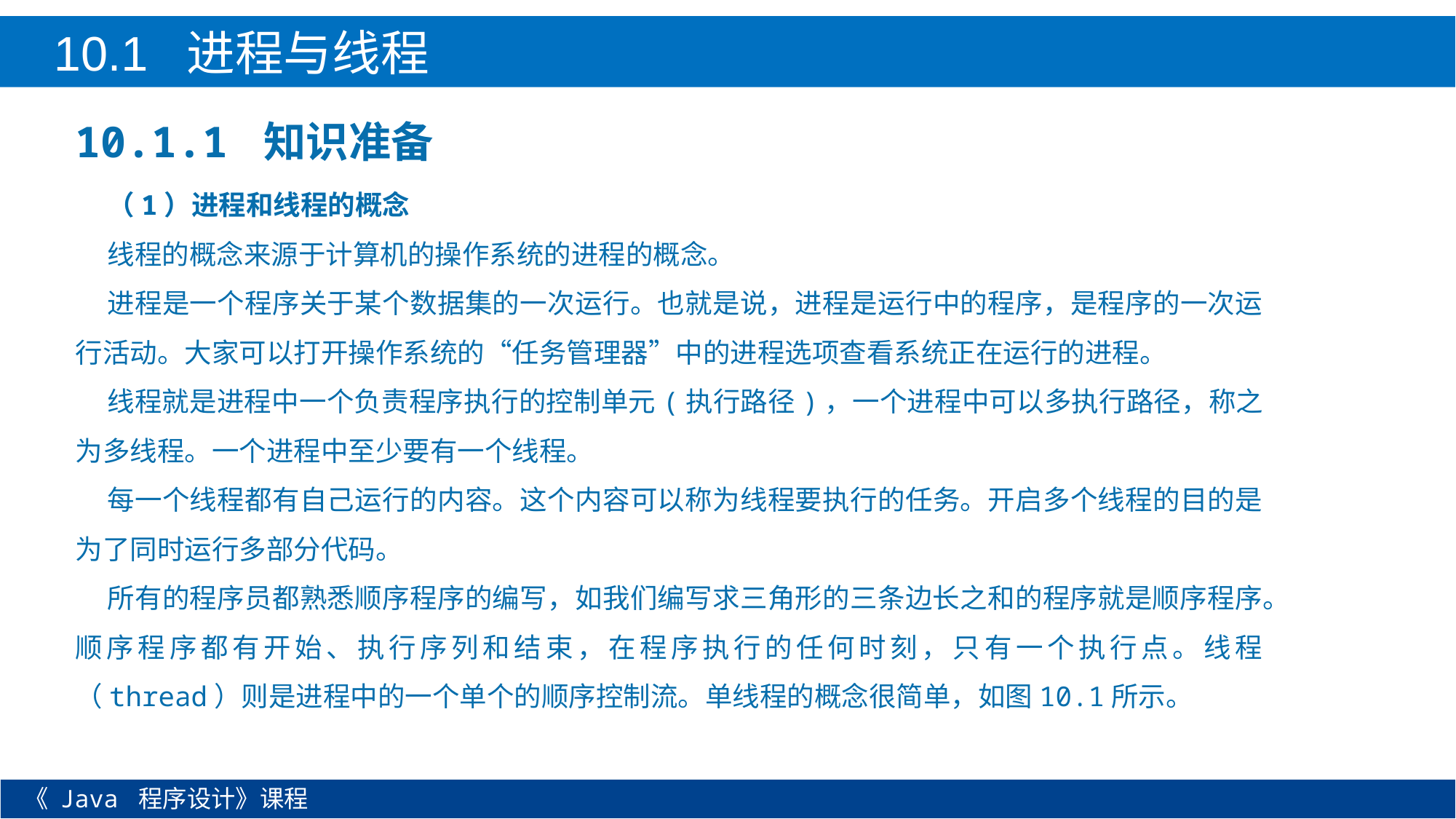

10.1  进程与线程
10.1.1 知识准备
（1）进程和线程的概念
线程的概念来源于计算机的操作系统的进程的概念。
进程是一个程序关于某个数据集的一次运行。也就是说，进程是运行中的程序，是程序的一次运行活动。大家可以打开操作系统的“任务管理器”中的进程选项查看系统正在运行的进程。
线程就是进程中一个负责程序执行的控制单元(执行路径)，一个进程中可以多执行路径，称之为多线程。一个进程中至少要有一个线程。
每一个线程都有自己运行的内容。这个内容可以称为线程要执行的任务。开启多个线程的目的是为了同时运行多部分代码。
所有的程序员都熟悉顺序程序的编写，如我们编写求三角形的三条边长之和的程序就是顺序程序。顺序程序都有开始、执行序列和结束，在程序执行的任何时刻，只有一个执行点。线程（thread）则是进程中的一个单个的顺序控制流。单线程的概念很简单，如图10.1所示。
《 Java 程序设计》课程